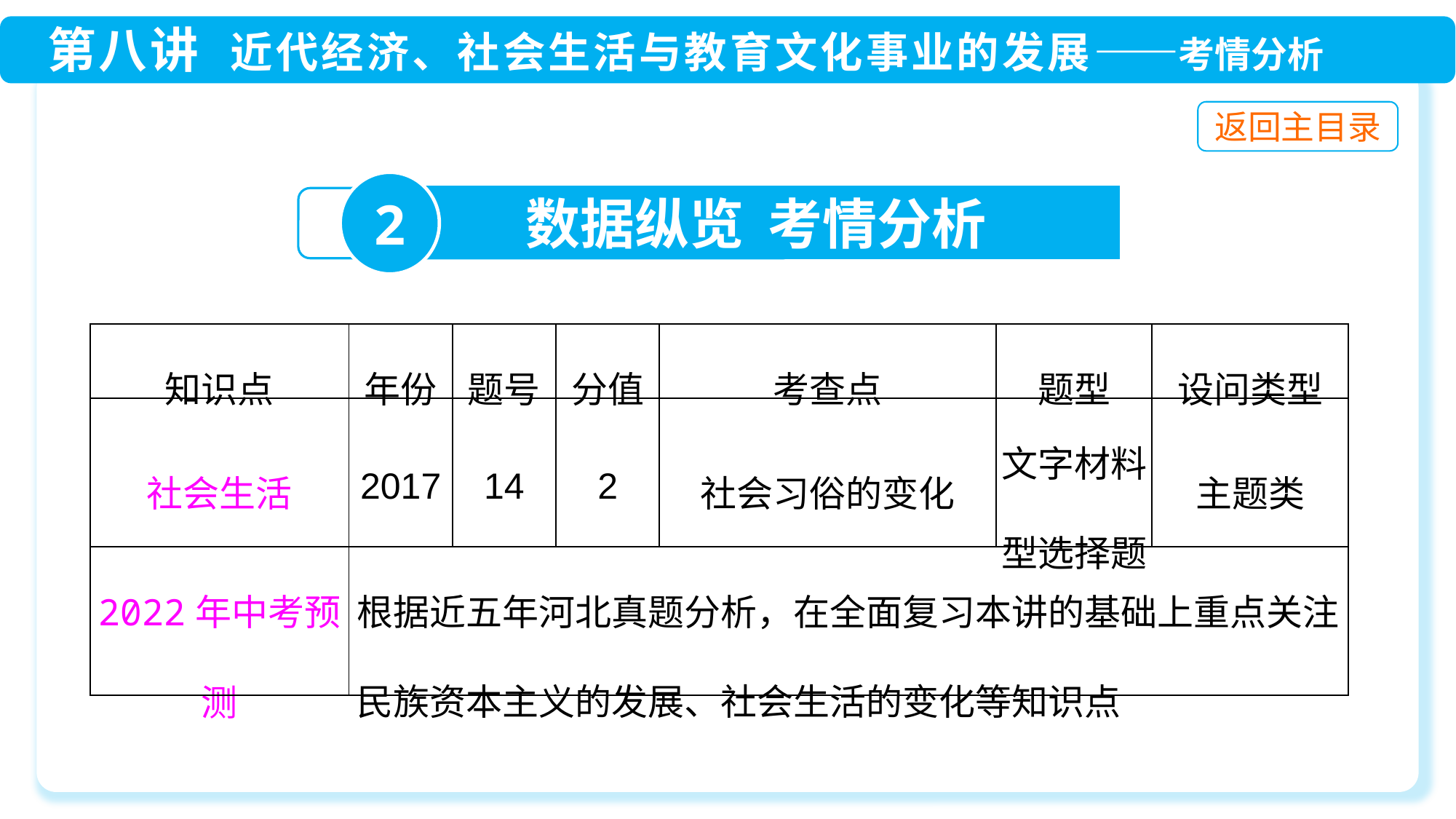

2
数据纵览  考情分析

| 知识点 | 年份 | 题号 | 分值 | 考查点 | 题型 | 设问类型 |
| --- | --- | --- | --- | --- | --- | --- |
| 社会生活 | 2017 | 14 | 2 | 社会习俗的变化 | 文字材料型选择题 | 主题类 |
| 2022年中考预测 | 根据近五年河北真题分析，在全面复习本讲的基础上重点关注民族资本主义的发展、社会生活的变化等知识点 |  |  |  |  |  |